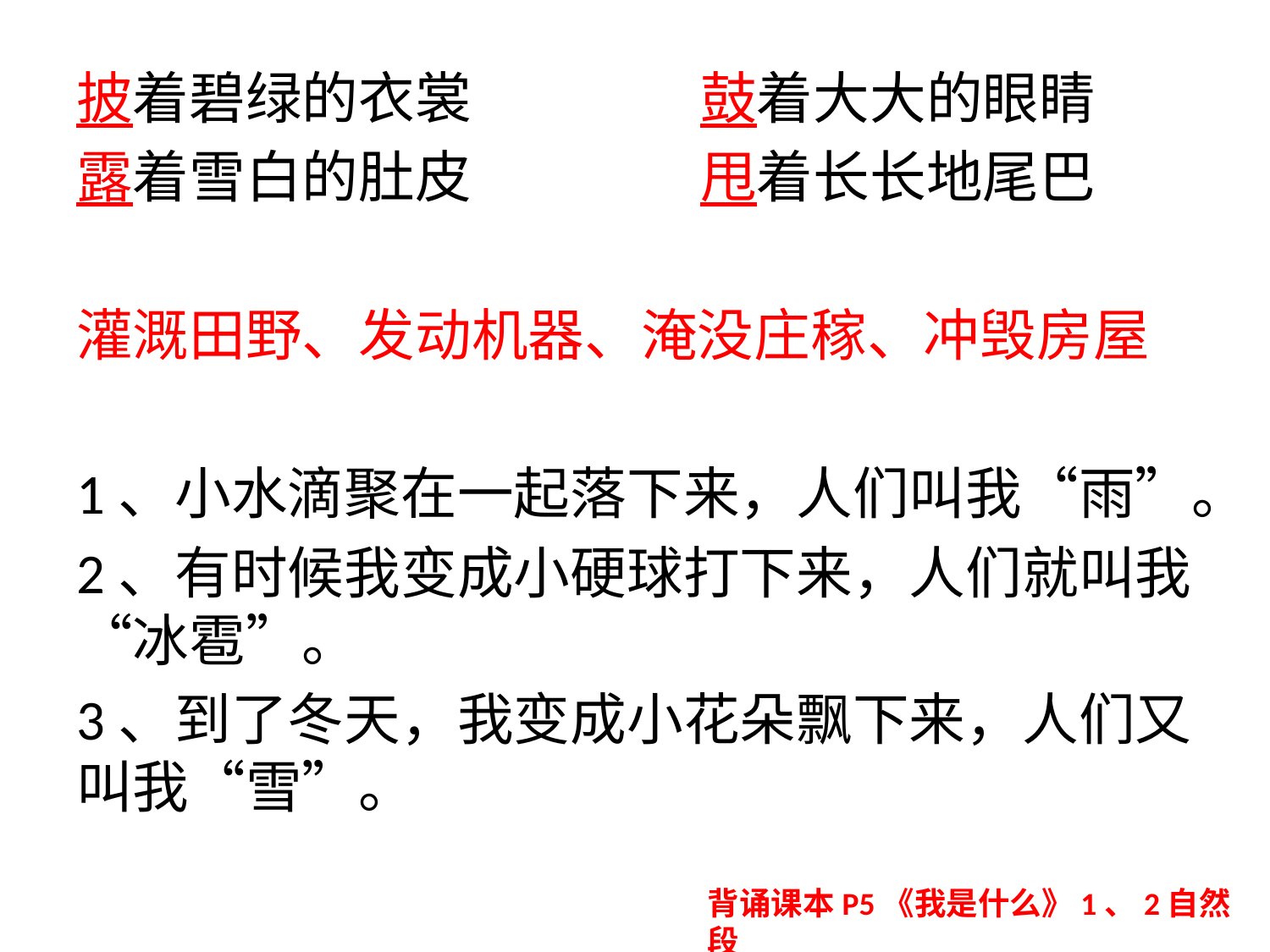

披着碧绿的衣裳                  鼓着大大的眼睛
露着雪白的肚皮                  甩着长长地尾巴

灌溉田野、发动机器、淹没庄稼、冲毁房屋

1、小水滴聚在一起落下来，人们叫我“雨”。
2、有时候我变成小硬球打下来，人们就叫我“冰雹”。
3、到了冬天，我变成小花朵飘下来，人们又叫我“雪”。
背诵课本P5《我是什么》1、2自然段